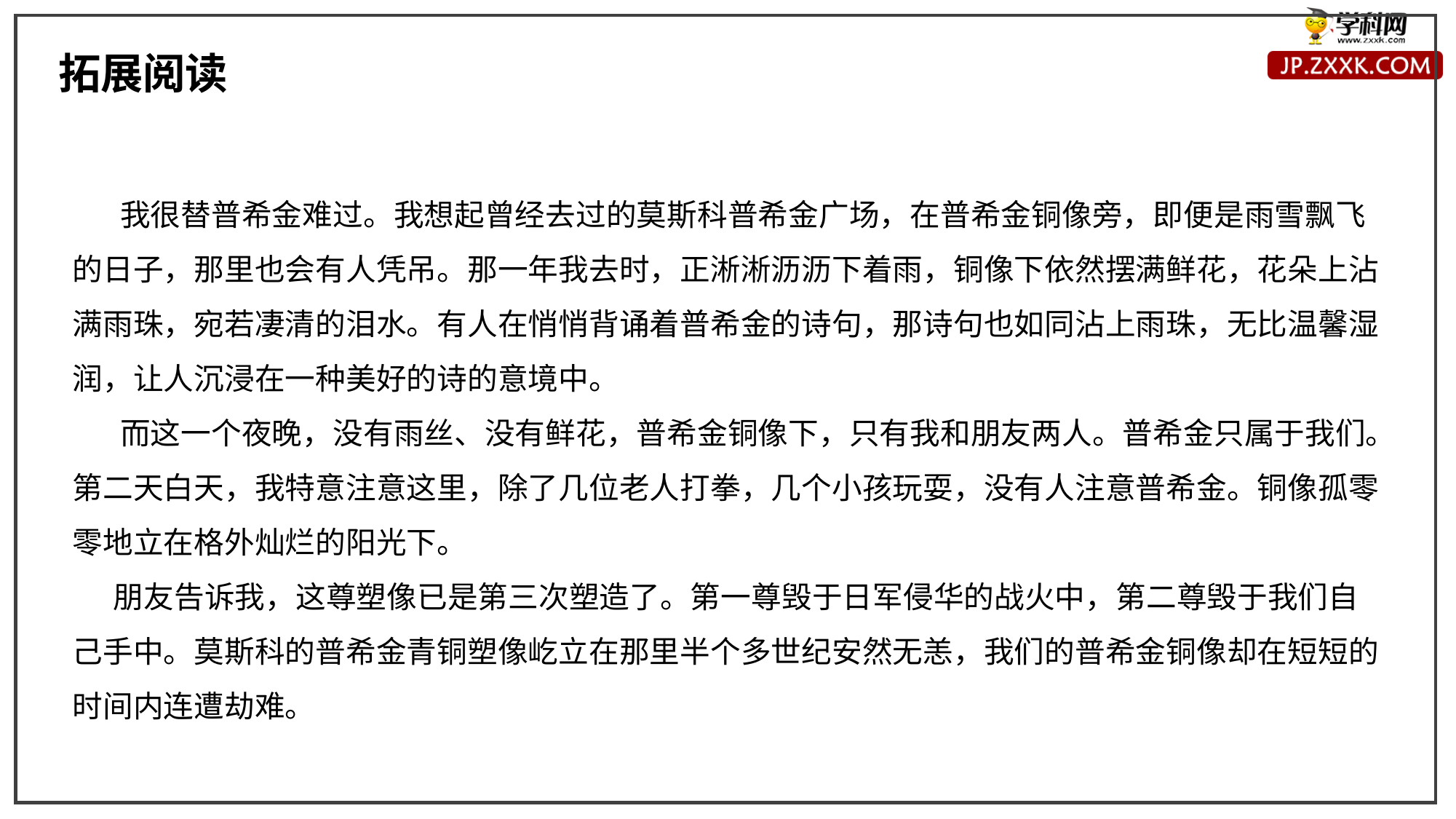

拓展阅读
      我很替普希金难过。我想起曾经去过的莫斯科普希金广场，在普希金铜像旁，即便是雨雪飘飞的日子，那里也会有人凭吊。那一年我去时，正淅淅沥沥下着雨，铜像下依然摆满鲜花，花朵上沾满雨珠，宛若凄清的泪水。有人在悄悄背诵着普希金的诗句，那诗句也如同沾上雨珠，无比温馨湿润，让人沉浸在一种美好的诗的意境中。
      而这一个夜晚，没有雨丝、没有鲜花，普希金铜像下，只有我和朋友两人。普希金只属于我们。
第二天白天，我特意注意这里，除了几位老人打拳，几个小孩玩耍，没有人注意普希金。铜像孤零零地立在格外灿烂的阳光下。
     朋友告诉我，这尊塑像已是第三次塑造了。第一尊毁于日军侵华的战火中，第二尊毁于我们自己手中。莫斯科的普希金青铜塑像屹立在那里半个多世纪安然无恙，我们的普希金铜像却在短短的时间内连遭劫难。